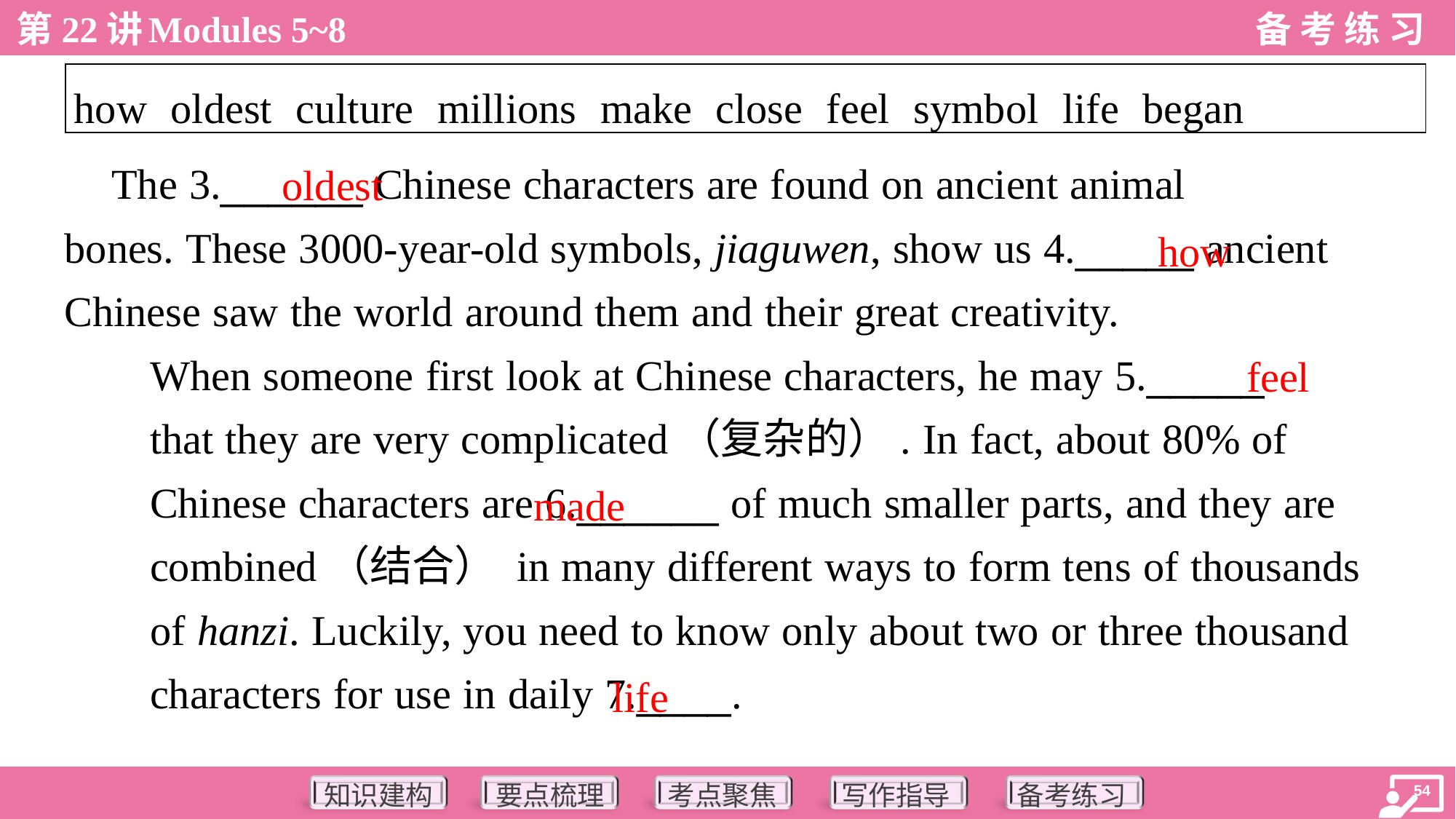

| how oldest culture millions make close feel symbol life began |
| --- |
oldest
    The 3.______ Chinese characters are found on ancient animal
bones. These 3000-year-old symbols, jiaguwen, show us 4._____ ancient
Chinese saw the world around them and their great creativity.
When someone first look at Chinese characters, he may 5._____
that they are very complicated（复杂的）. In fact, about 80% of
Chinese characters are 6.______ of much smaller parts, and they are
combined（结合） in many different ways to form tens of thousands
of hanzi. Luckily, you need to know only about two or three thousand
characters for use in daily 7.____.
how
feel
made
life